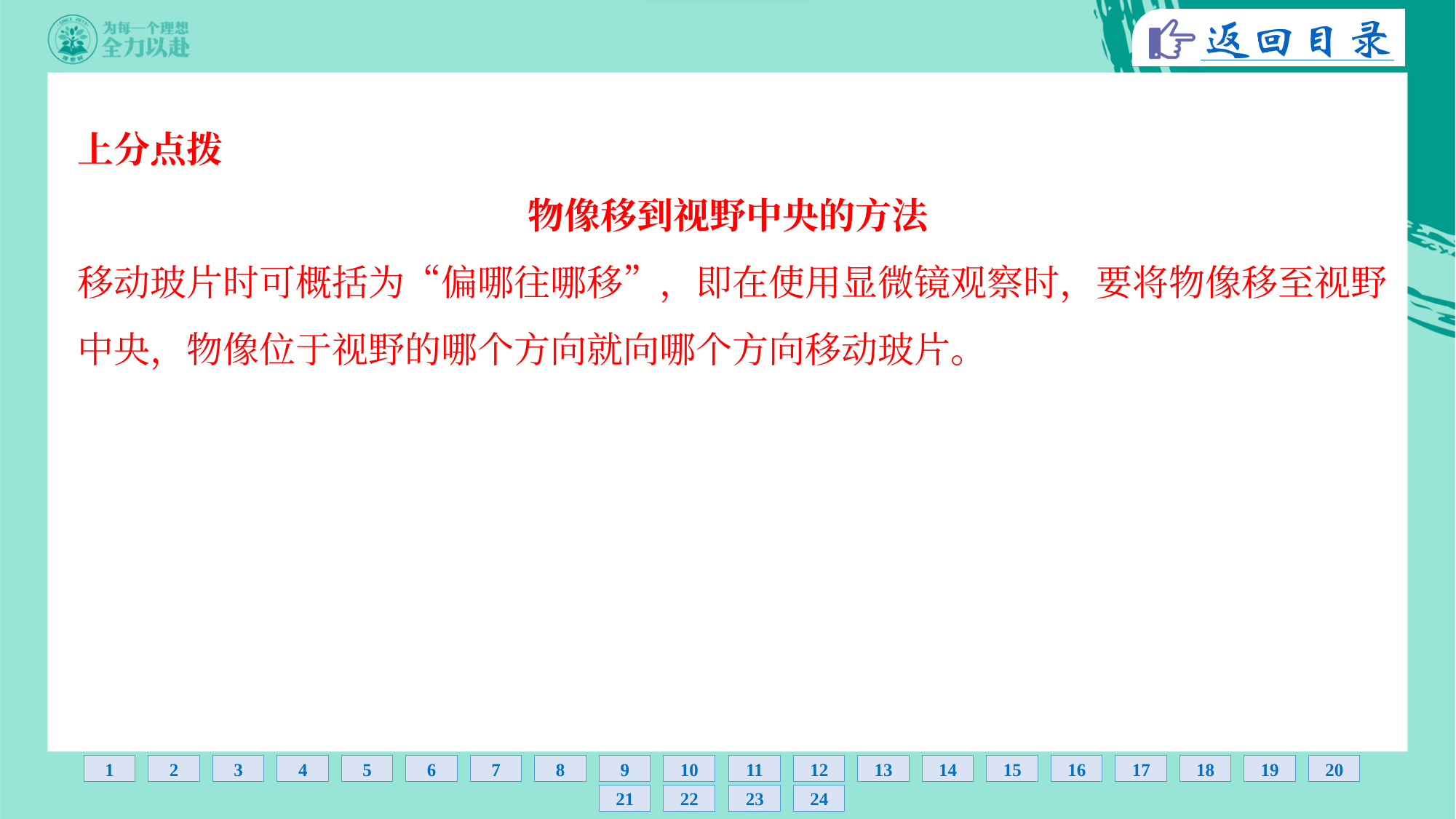

上分点拨
物像移到视野中央的方法
移动玻片时可概括为“偏哪往哪移”，即在使用显微镜观察时，要将物像移至视野
中央，物像位于视野的哪个方向就向哪个方向移动玻片。